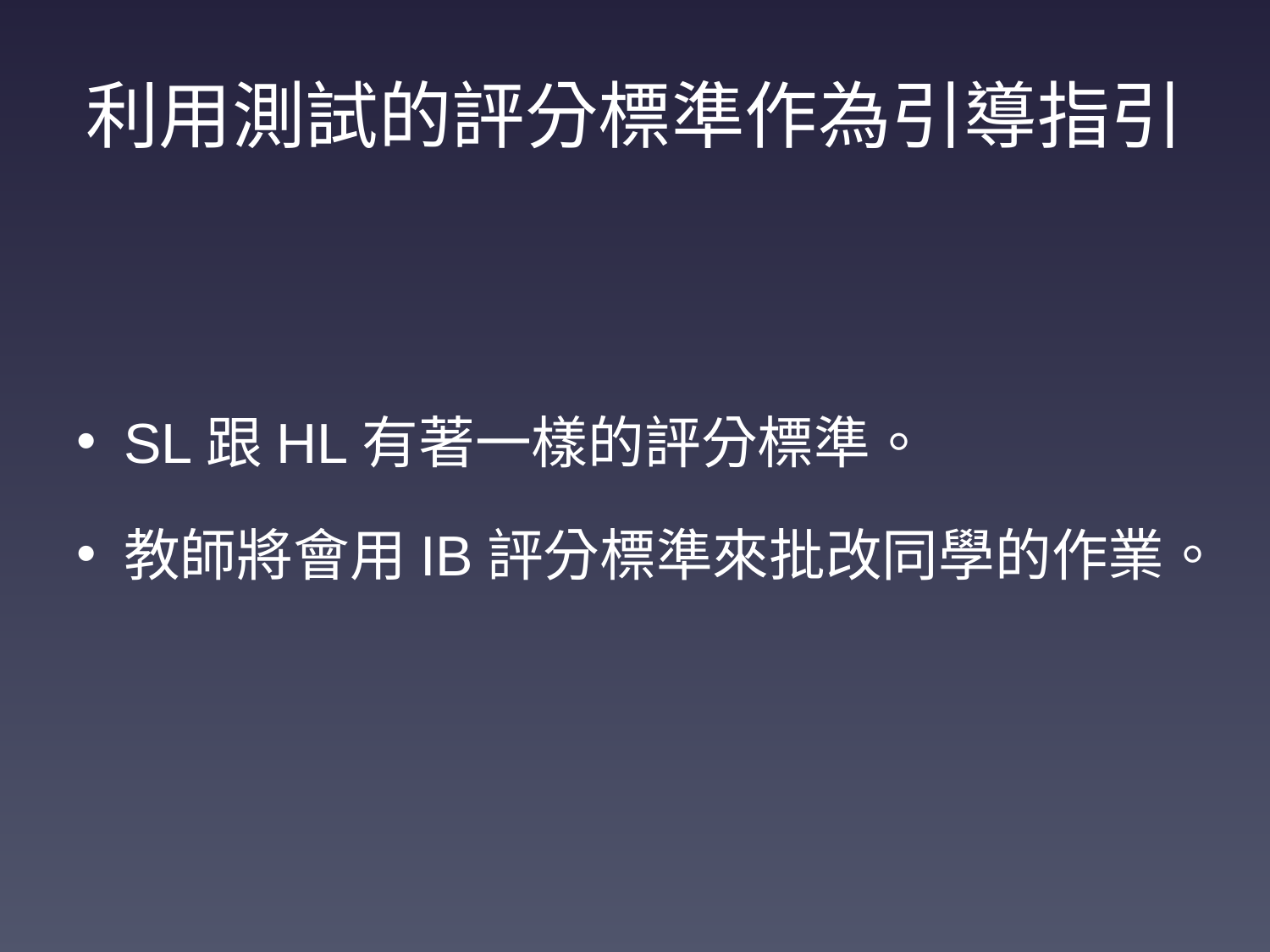

# 利用測試的評分標準作為引導指引
SL跟HL有著一樣的評分標準。
教師將會用IB評分標準來批改同學的作業。